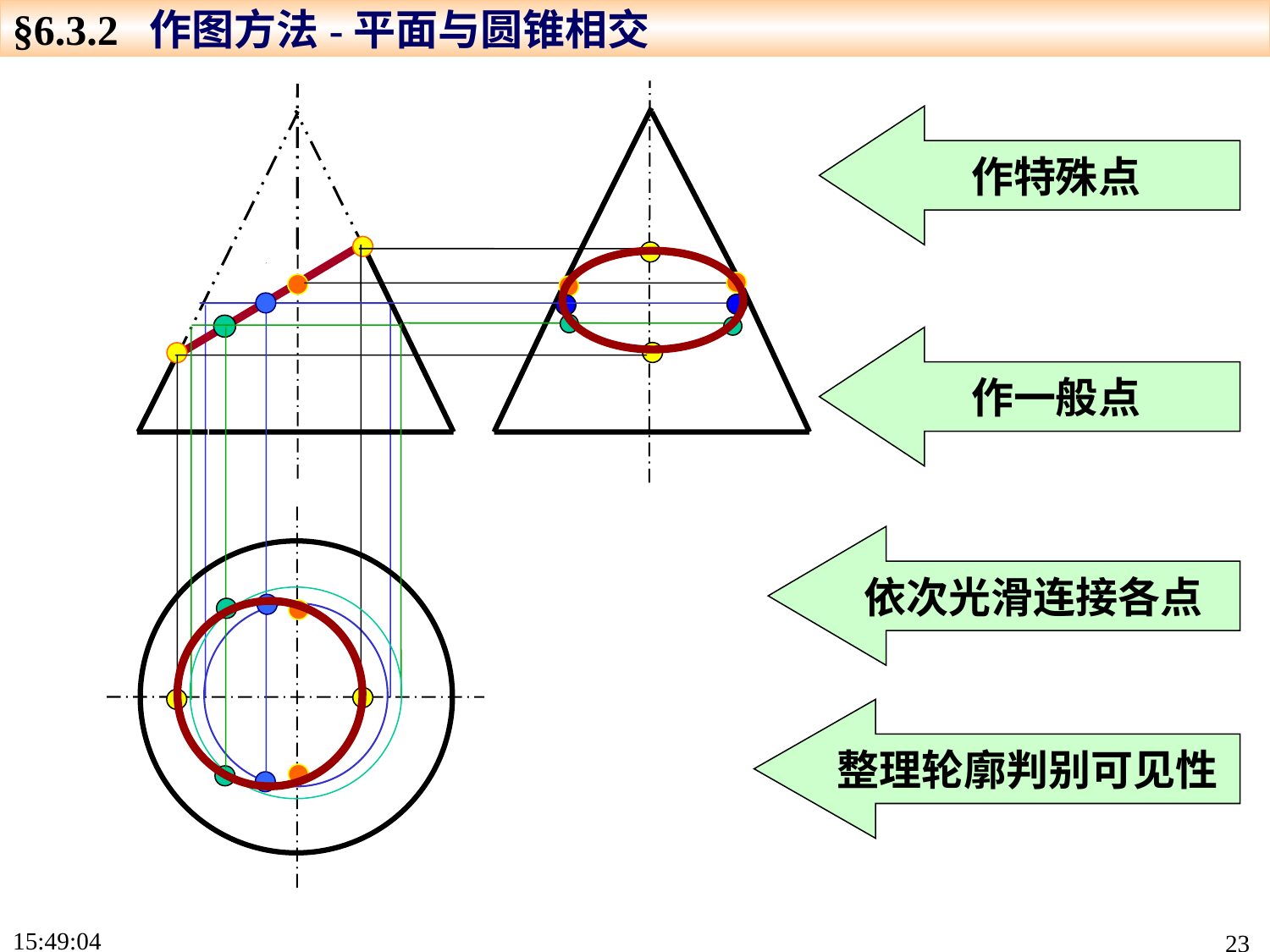

§6.3.2  作图方法-平面与圆锥相交

作特殊点

作一般点

依次光滑连接各点

整理轮廓判别可见性
15:49:04
23